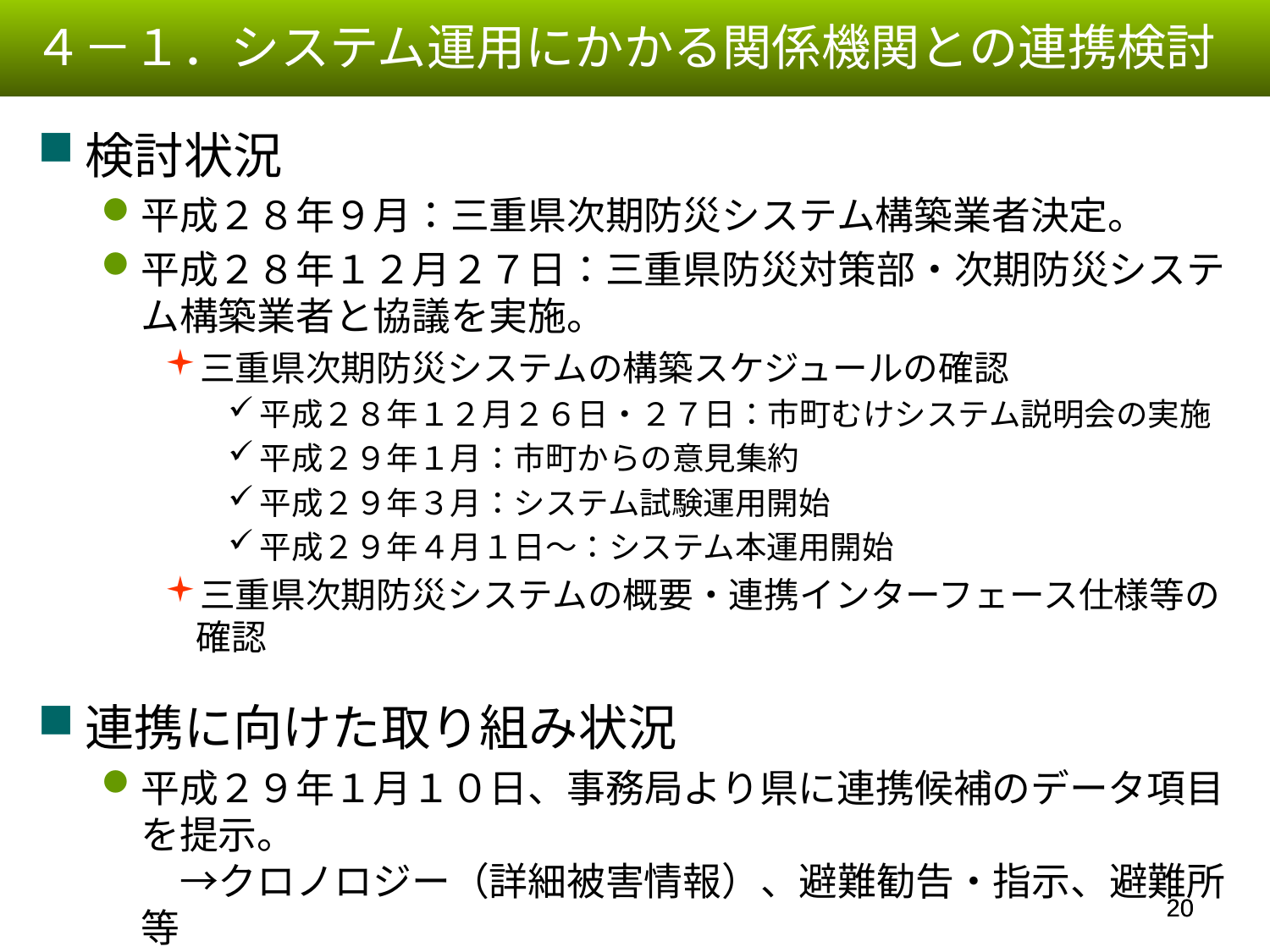

４－１．システム運用にかかる関係機関との連携検討
検討状況
平成２８年９月：三重県次期防災システム構築業者決定。
平成２８年１２月２７日：三重県防災対策部・次期防災システム構築業者と協議を実施。
三重県次期防災システムの構築スケジュールの確認
平成２８年１２月２６日・２７日：市町むけシステム説明会の実施
平成２９年１月：市町からの意見集約
平成２９年３月：システム試験運用開始
平成２９年４月１日～：システム本運用開始
三重県次期防災システムの概要・連携インターフェース仕様等の確認

連携に向けた取り組み状況
平成２９年１月１０日、事務局より県に連携候補のデータ項目を提示。
　→クロノロジー（詳細被害情報）、避難勧告・指示、避難所等
まずは、オフライン（手動）でデータ連携が技術的に実施可能かを検証予定。

20
20